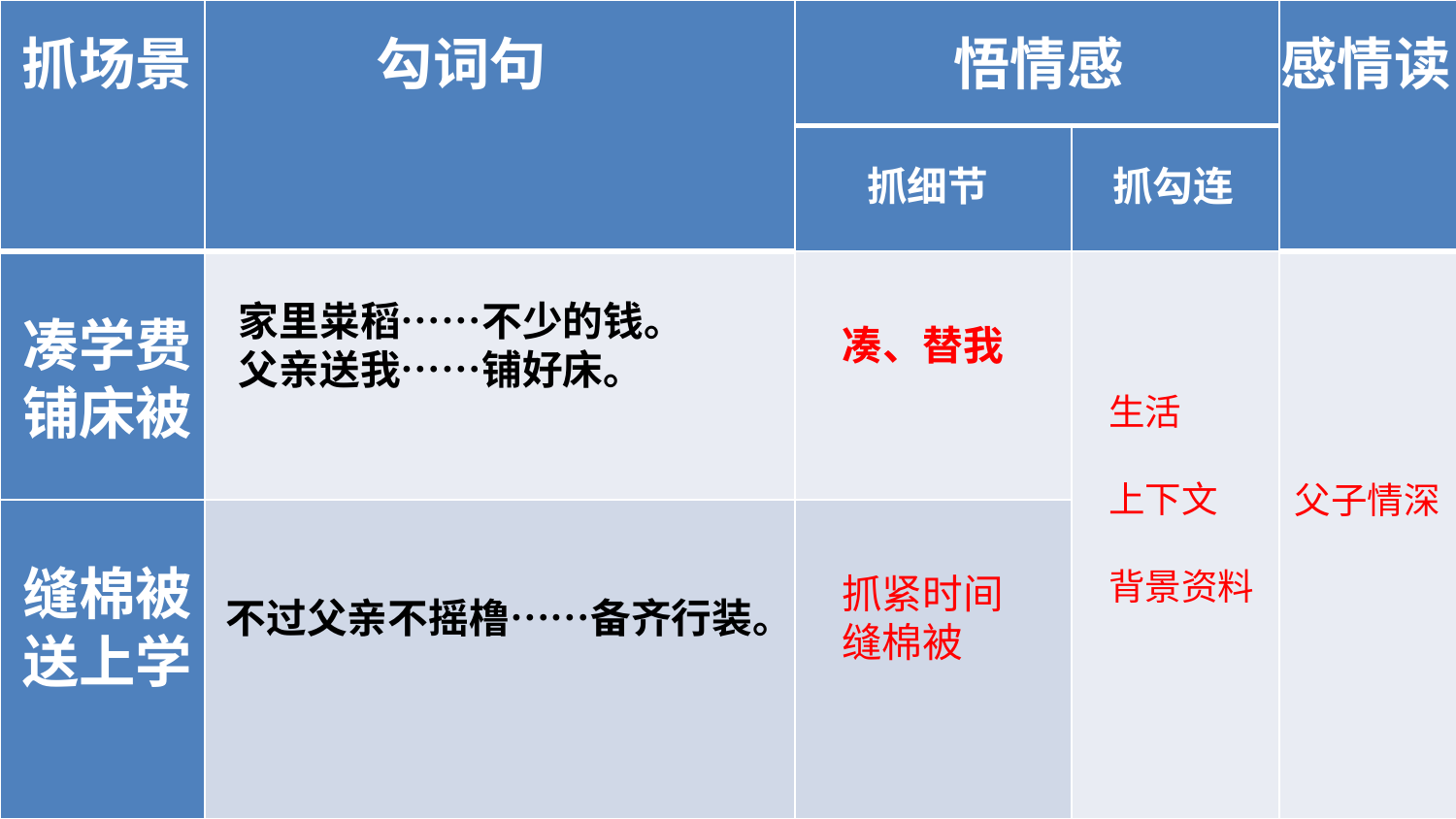

|  |  |  |  |  |
| --- | --- | --- | --- | --- |
|  |  |  |  |  |
|  |  |  |  |  |
|  |  |  |  |  |
抓场景
勾词句
悟情感
感情读
抓细节
抓勾连
家里粜稻……不少的钱。
父亲送我……铺好床。
凑学费
铺床被
凑、替我
生活

上下文

背景资料
父子情深
缝棉被
送上学
抓紧时间
缝棉被
不过父亲不摇橹……备齐行装。